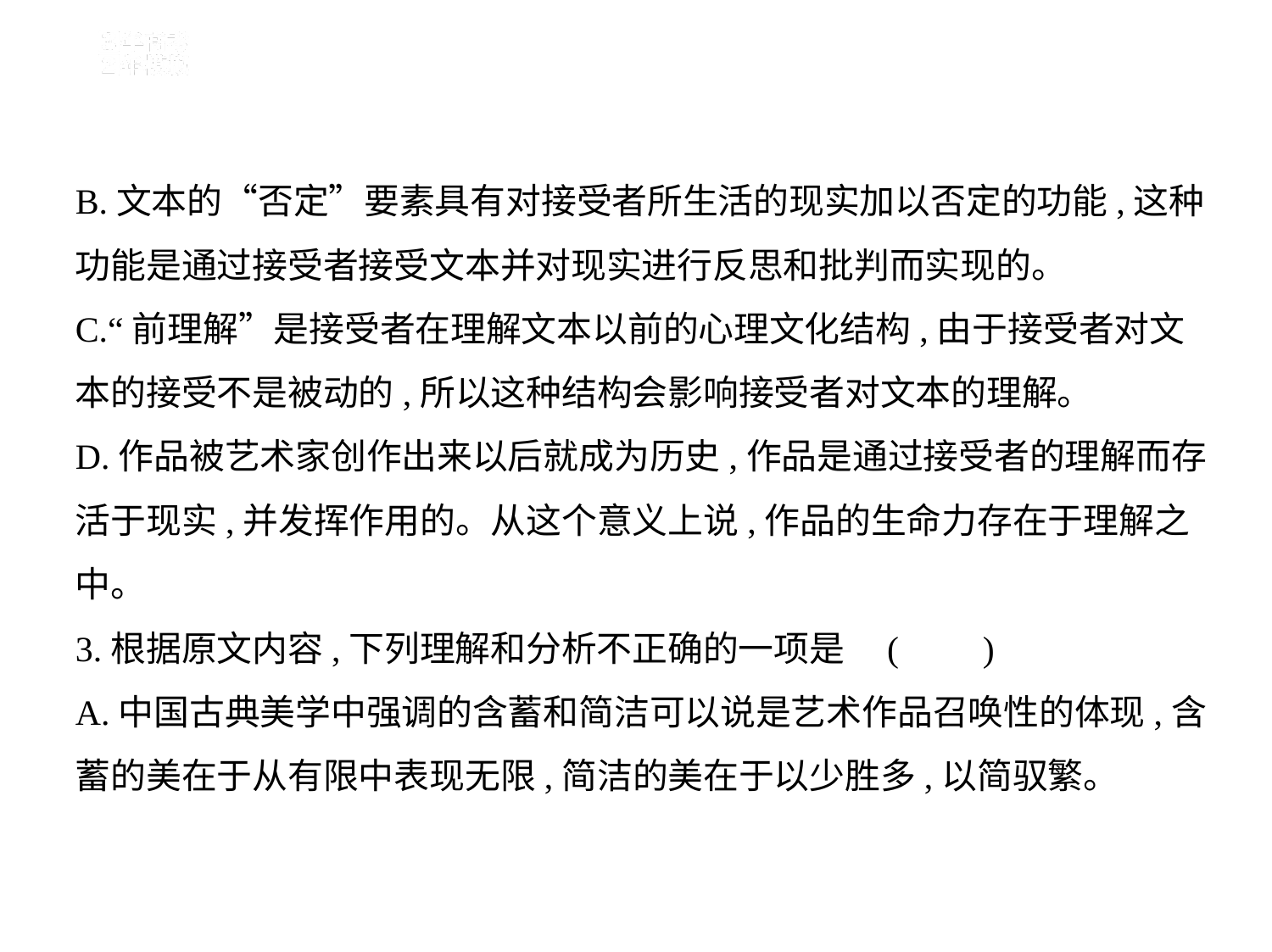

B.文本的“否定”要素具有对接受者所生活的现实加以否定的功能,这种
功能是通过接受者接受文本并对现实进行反思和批判而实现的。
C.“前理解”是接受者在理解文本以前的心理文化结构,由于接受者对文
本的接受不是被动的,所以这种结构会影响接受者对文本的理解。
D.作品被艺术家创作出来以后就成为历史,作品是通过接受者的理解而存
活于现实,并发挥作用的。从这个意义上说,作品的生命力存在于理解之
中。
3.根据原文内容,下列理解和分析不正确的一项是 (　    )
A.中国古典美学中强调的含蓄和简洁可以说是艺术作品召唤性的体现,含
蓄的美在于从有限中表现无限,简洁的美在于以少胜多,以简驭繁。